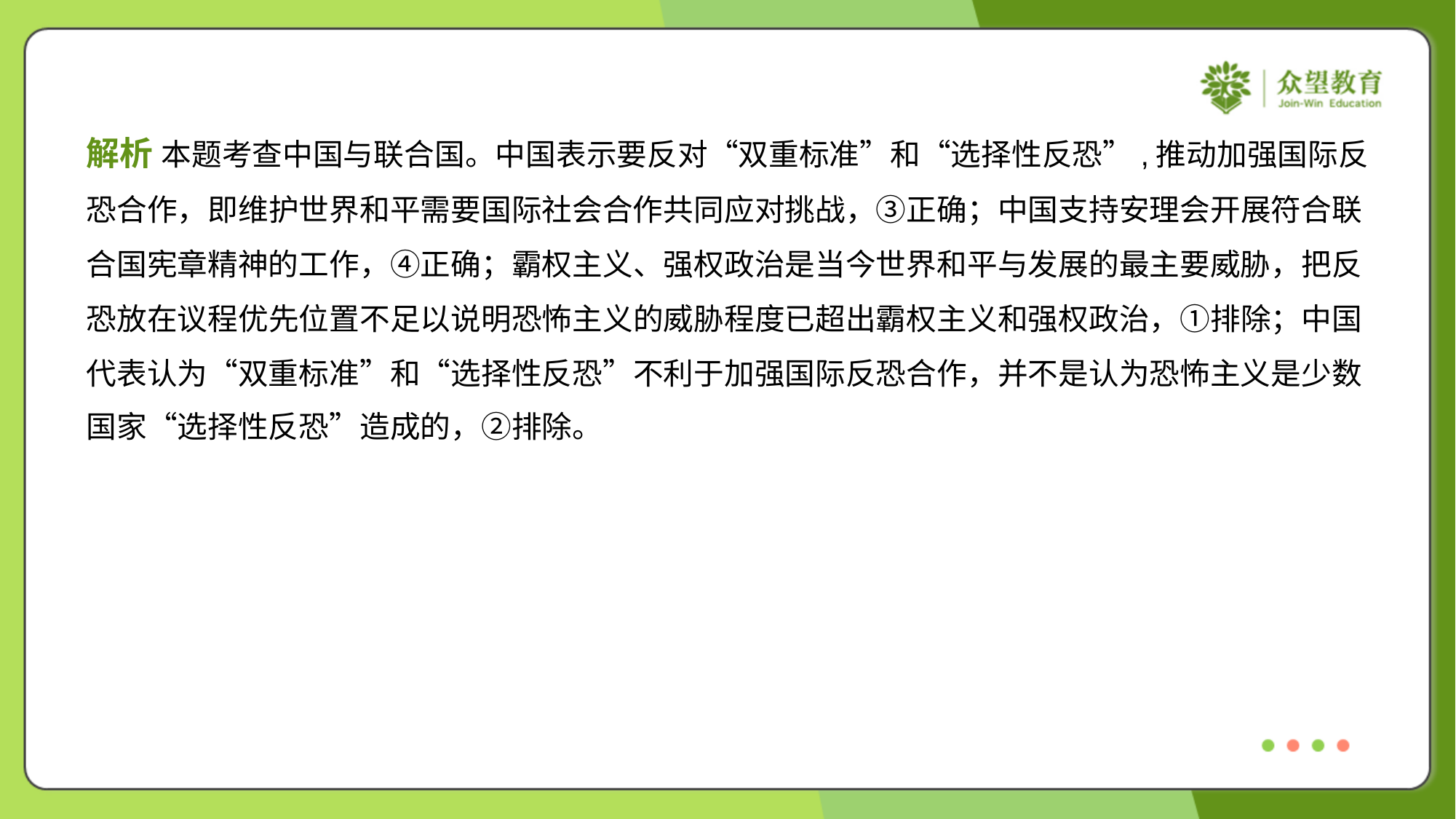

解析 本题考查中国与联合国。中国表示要反对“双重标准”和“选择性反恐”,推动加强国际反
恐合作，即维护世界和平需要国际社会合作共同应对挑战，③正确；中国支持安理会开展符合联
合国宪章精神的工作，④正确；霸权主义、强权政治是当今世界和平与发展的最主要威胁，把反
恐放在议程优先位置不足以说明恐怖主义的威胁程度已超出霸权主义和强权政治，①排除；中国
代表认为“双重标准”和“选择性反恐”不利于加强国际反恐合作，并不是认为恐怖主义是少数
国家“选择性反恐”造成的，②排除。